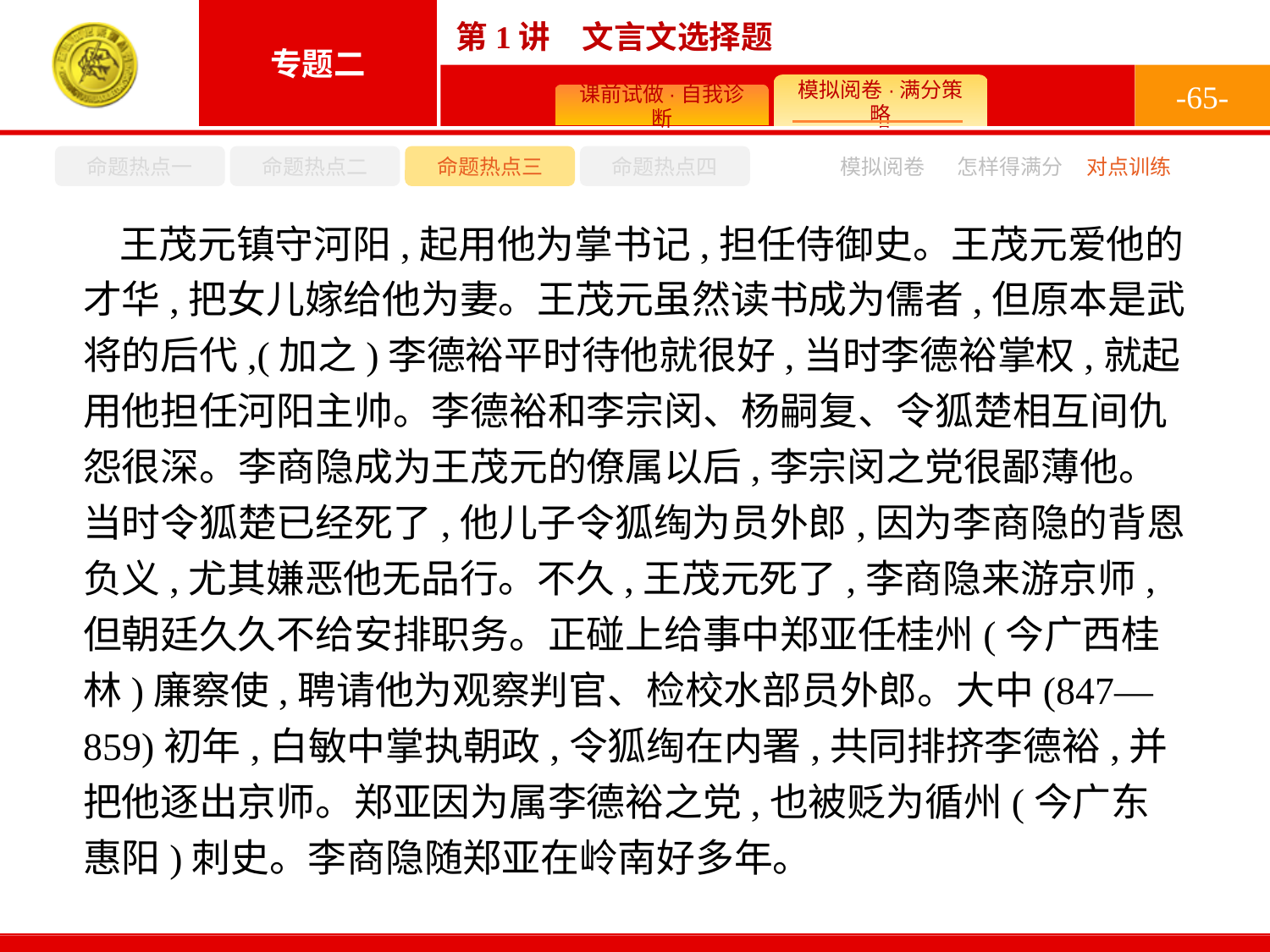

-65-
命题热点一
命题热点二
命题热点三
命题热点四
模拟阅卷
怎样得满分
对点训练
王茂元镇守河阳,起用他为掌书记,担任侍御史。王茂元爱他的才华,把女儿嫁给他为妻。王茂元虽然读书成为儒者,但原本是武将的后代,(加之)李德裕平时待他就很好,当时李德裕掌权,就起用他担任河阳主帅。李德裕和李宗闵、杨嗣复、令狐楚相互间仇怨很深。李商隐成为王茂元的僚属以后,李宗闵之党很鄙薄他。当时令狐楚已经死了,他儿子令狐绹为员外郎,因为李商隐的背恩负义,尤其嫌恶他无品行。不久,王茂元死了,李商隐来游京师,但朝廷久久不给安排职务。正碰上给事中郑亚任桂州(今广西桂林)廉察使,聘请他为观察判官、检校水部员外郎。大中(847—859)初年,白敏中掌执朝政,令狐绹在内署,共同排挤李德裕,并把他逐出京师。郑亚因为属李德裕之党,也被贬为循州(今广东惠阳)刺史。李商隐随郑亚在岭南好多年。